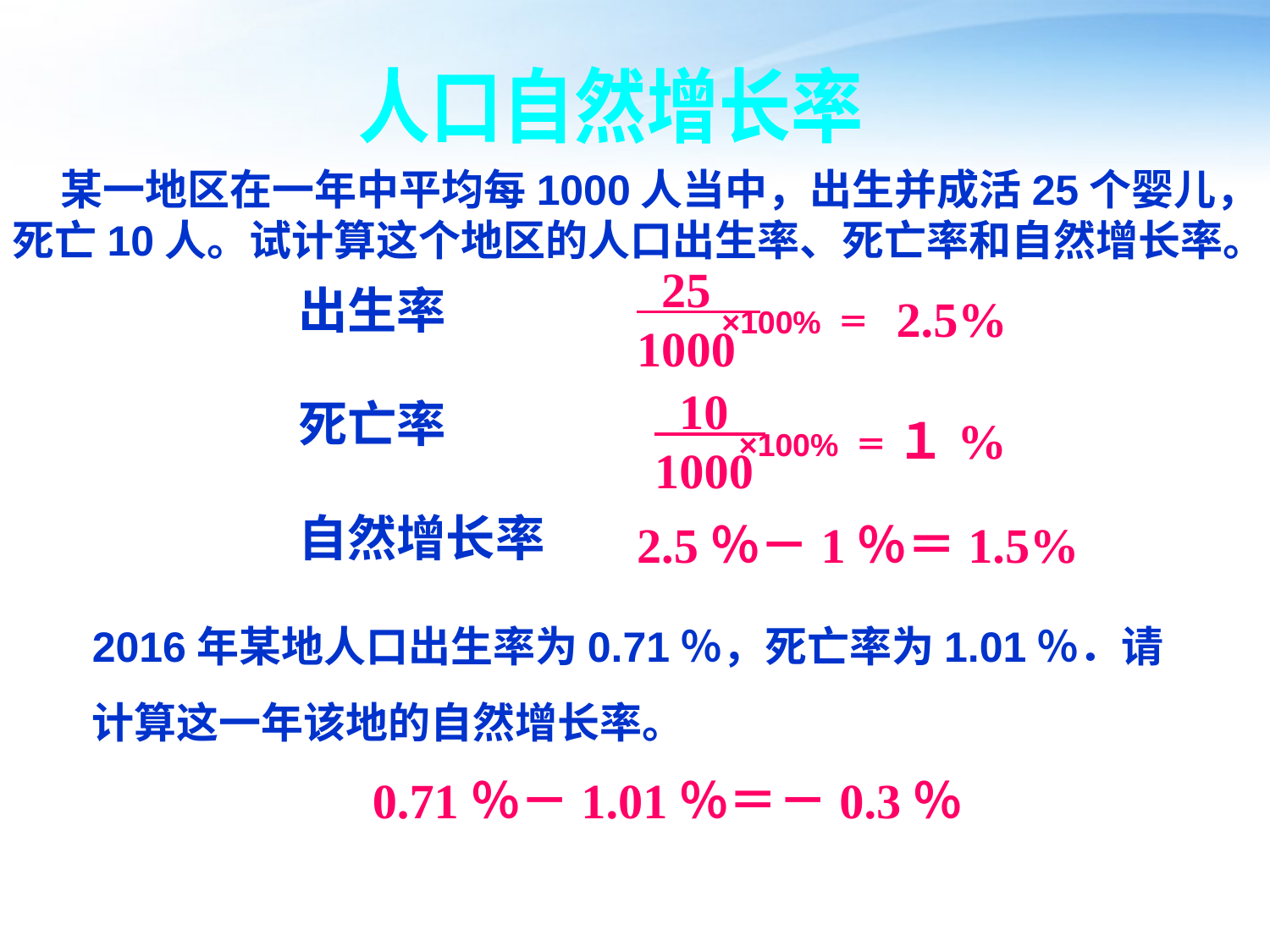

人口自然增长率
    某一地区在一年中平均每1000人当中，出生并成活25个婴儿，死亡10人。试计算这个地区的人口出生率、死亡率和自然增长率。
  25
1000
×100% ＝
出生率

死亡率

自然增长率
2.5%
  10
1000
×100% ＝
１%

2.5％－1％＝1.5%
2016年某地人口出生率为0.71％，死亡率为1.01％．请计算这一年该地的自然增长率。
0.71％－1.01％＝－0.3％